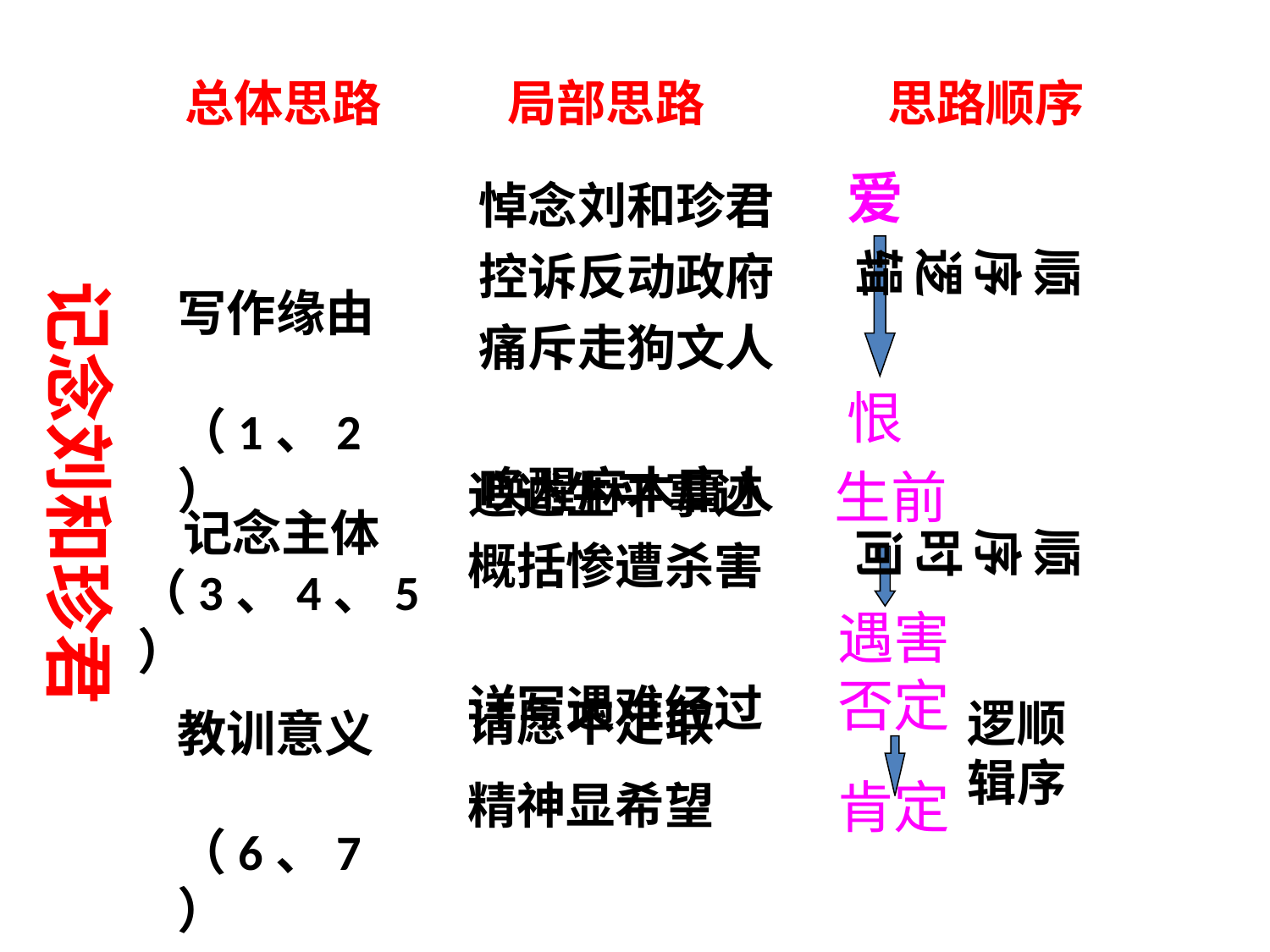

总体思路
局部思路
思路顺序
  悼念刘和珍君
  控诉反动政府
  痛斥走狗文人
  唤醒麻木庸人

爱

顺序逻辑
 记念刘和珍君

写作缘由
（1、2）
恨
追述生平事迹
概括惨遭杀害
详写遇难经过

生前
   记念主体
（3、4、5）
顺序
时间

遇害
请愿不足取
精神显希望

否定
逻顺辑序
教训意义
（6、7）

肯定